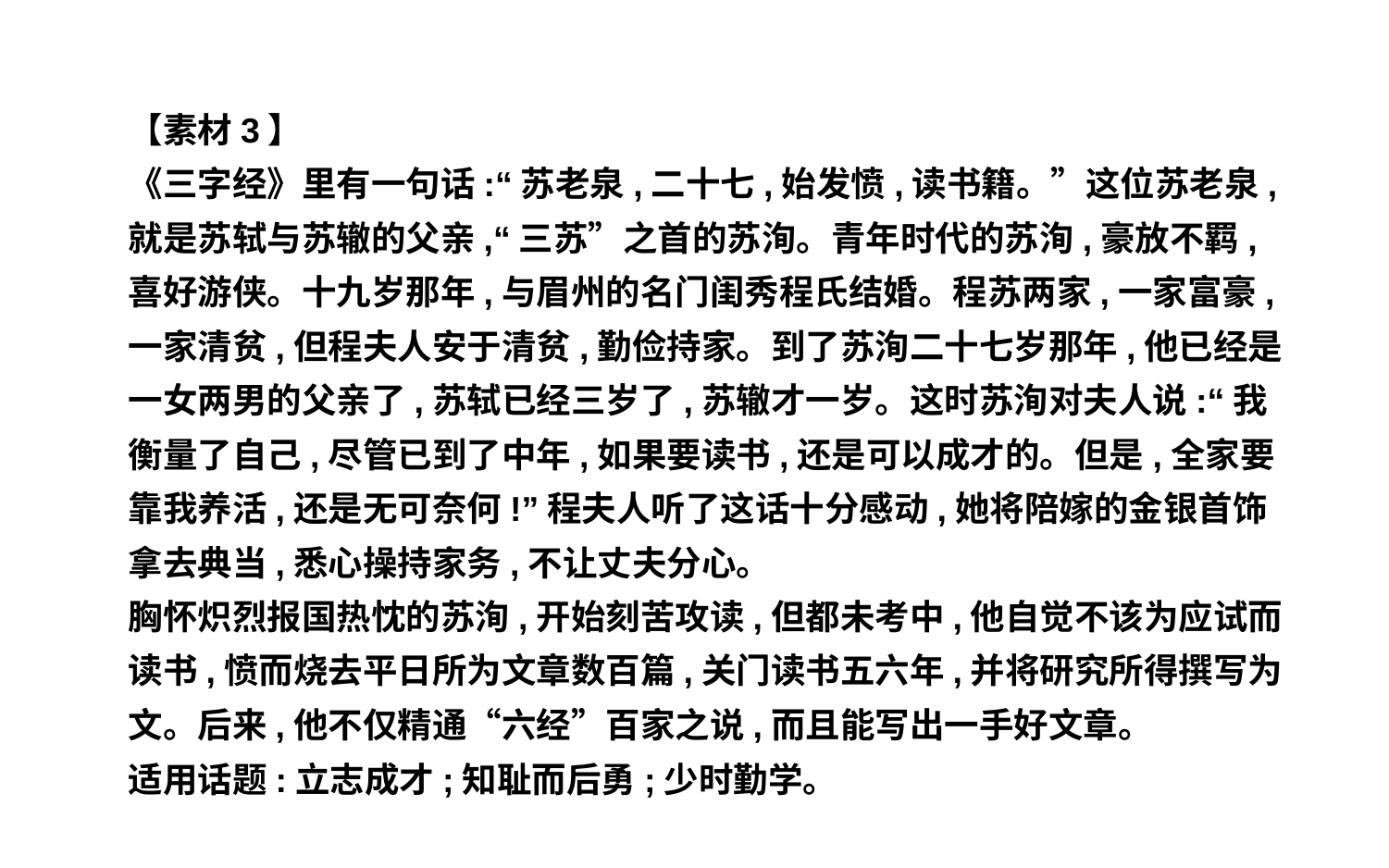

【素材3】
《三字经》里有一句话:“苏老泉,二十七,始发愤,读书籍。”这位苏老泉,就是苏轼与苏辙的父亲,“三苏”之首的苏洵。青年时代的苏洵,豪放不羁,喜好游侠。十九岁那年,与眉州的名门闺秀程氏结婚。程苏两家,一家富豪,一家清贫,但程夫人安于清贫,勤俭持家。到了苏洵二十七岁那年,他已经是一女两男的父亲了,苏轼已经三岁了,苏辙才一岁。这时苏洵对夫人说:“我衡量了自己,尽管已到了中年,如果要读书,还是可以成才的。但是,全家要靠我养活,还是无可奈何!”程夫人听了这话十分感动,她将陪嫁的金银首饰拿去典当,悉心操持家务,不让丈夫分心。
胸怀炽烈报国热忱的苏洵,开始刻苦攻读,但都未考中,他自觉不该为应试而读书,愤而烧去平日所为文章数百篇,关门读书五六年,并将研究所得撰写为文。后来,他不仅精通“六经”百家之说,而且能写出一手好文章。
适用话题:立志成才;知耻而后勇;少时勤学。